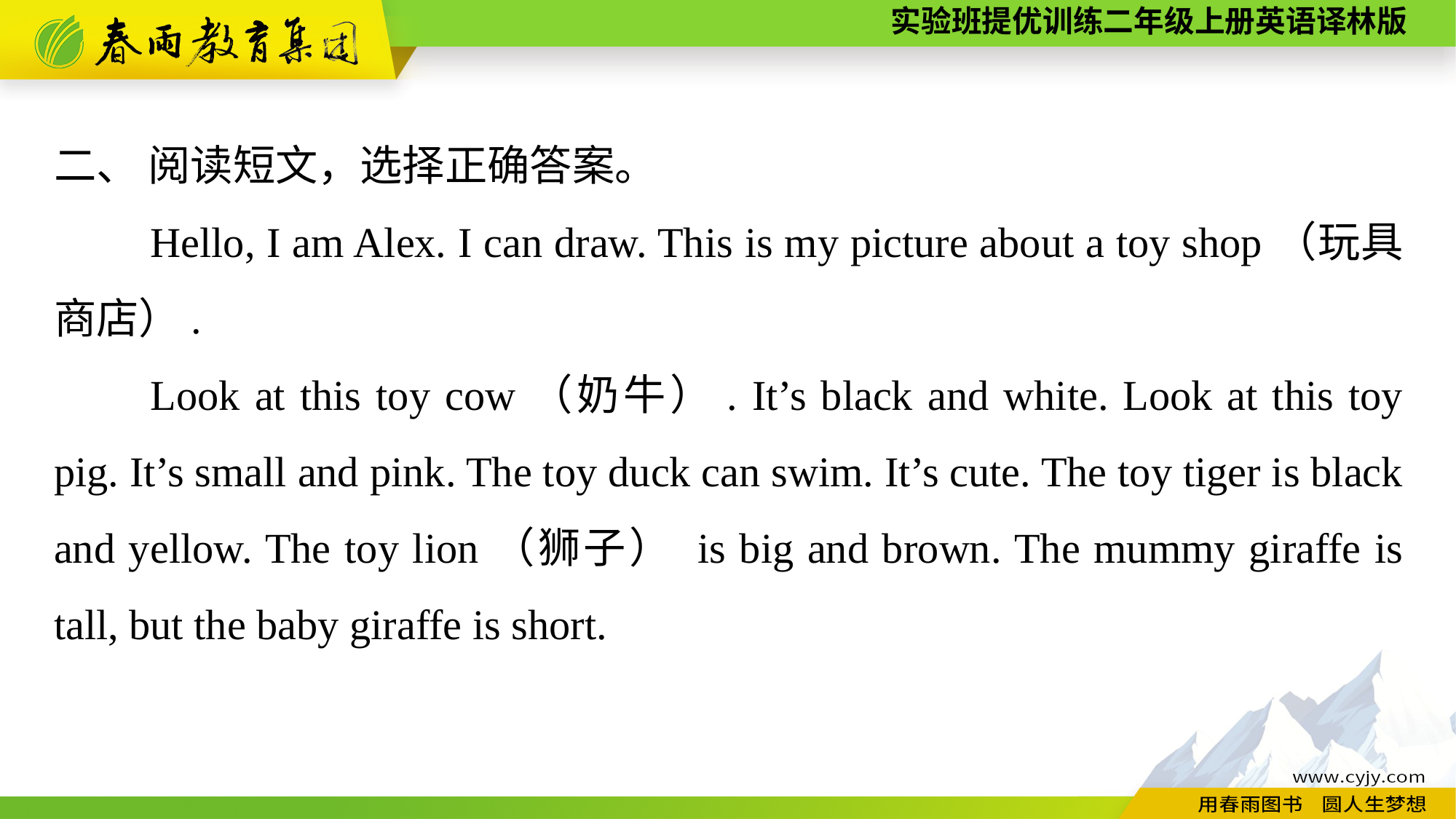

二、 阅读短文，选择正确答案。
Hello, I am Alex. I can draw. This is my picture about a toy shop（玩具商店）.
Look at this toy cow（奶牛）. It’s black and white. Look at this toy pig. It’s small and pink. The toy duck can swim. It’s cute. The toy tiger is black and yellow. The toy lion（狮子） is big and brown. The mummy giraffe is tall, but the baby giraffe is short.